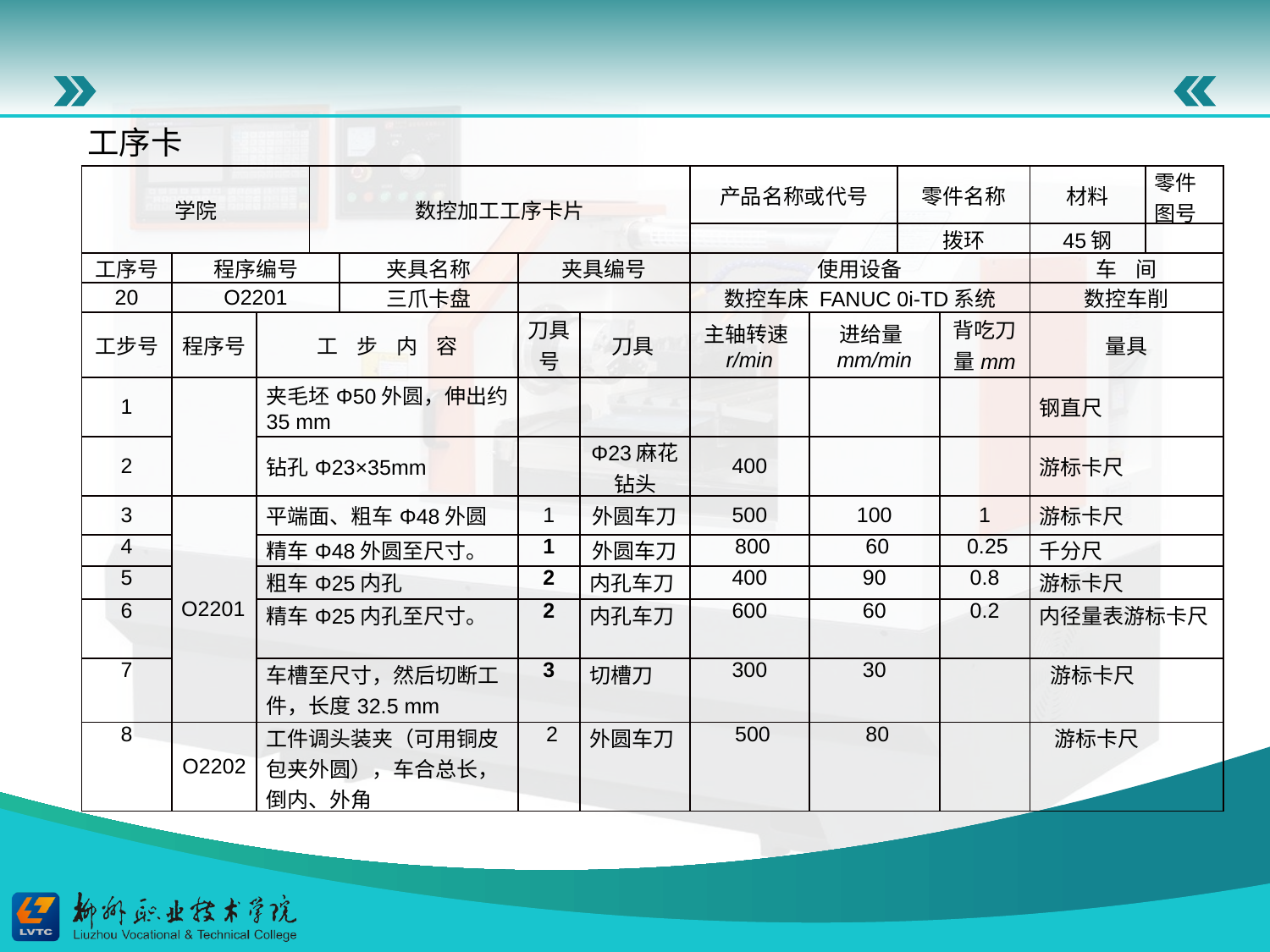

工序卡

| 学院 |  |  | 数控加工工序卡片 |  |  |  | 产品名称或代号 |  | 零件名称 |  | 材料 | 零件图号 |
| --- | --- | --- | --- | --- | --- | --- | --- | --- | --- | --- | --- | --- |
|  |  |  |  |  |  |  |  |  | 拨环 |  | 45钢 |  |
| 工序号 | 程序编号 |  |  | 夹具名称 | 夹具编号 |  | 使用设备 |  |  |  | 车 间 |  |
| 20 | O2201 |  |  | 三爪卡盘 |  |  | 数控车床 FANUC 0i-TD系统 |  |  |  | 数控车削 |  |
| 工步号 | 程序号 | 工 步 内 容 |  |  | 刀具号 | 刀具 | 主轴转速r/min | 进给量mm/min |  | 背吃刀量mm | 量具 |  |
| 1 |  | 夹毛坯Φ50外圆，伸出约35 mm |  |  |  |  |  |  |  |  | 钢直尺 |  |
| 2 |  | 钻孔Φ23×35mm |  |  |  | Φ23麻花钻头 | 400 |  |  |  | 游标卡尺 |  |
| 3 | O2201 | 平端面、粗车Φ48外圆 |  |  | 1 | 外圆车刀 | 500 | 100 |  | 1 | 游标卡尺 |  |
| 4 |  | 精车Φ48外圆至尺寸。 |  |  | 1 | 外圆车刀 | 800 | 60 |  | 0.25 | 千分尺 |  |
| 5 |  | 粗车Φ25内孔 |  |  | 2 | 内孔车刀 | 400 | 90 |  | 0.8 | 游标卡尺 |  |
| 6 |  | 精车Φ25内孔至尺寸。 |  |  | 2 | 内孔车刀 | 600 | 60 |  | 0.2 | 内径量表游标卡尺 |  |
| 7 |  | 车槽至尺寸，然后切断工件，长度32.5 mm |  |  | 3 | 切槽刀 | 300 | 30 |  |  | 游标卡尺 |  |
| 8 | O2202 | 工件调头装夹（可用铜皮包夹外圆），车合总长，倒内、外角 |  |  | 2 | 外圆车刀 | 500 | 80 |  |  | 游标卡尺 |  |